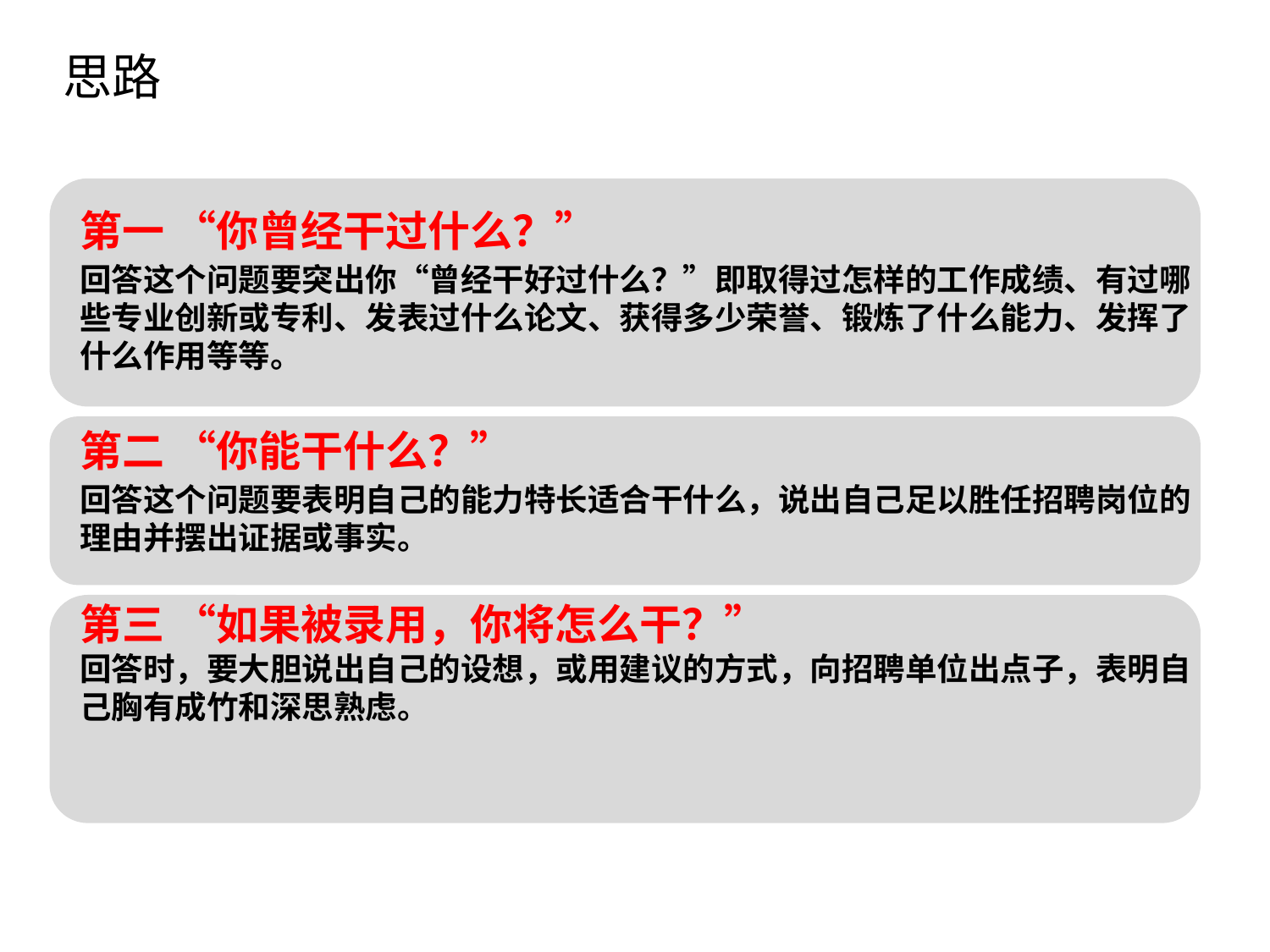

思路

第一 “你曾经干过什么？”
回答这个问题要突出你“曾经干好过什么？”即取得过怎样的工作成绩、有过哪些专业创新或专利、发表过什么论文、获得多少荣誉、锻炼了什么能力、发挥了什么作用等等。

第二 “你能干什么？”
回答这个问题要表明自己的能力特长适合干什么，说出自己足以胜任招聘岗位的理由并摆出证据或事实。

第三 “如果被录用，你将怎么干？”
回答时，要大胆说出自己的设想，或用建议的方式，向招聘单位出点子，表明自己胸有成竹和深思熟虑。

点击添加文本

点击添加文本
点击添加文本

点击添加文本